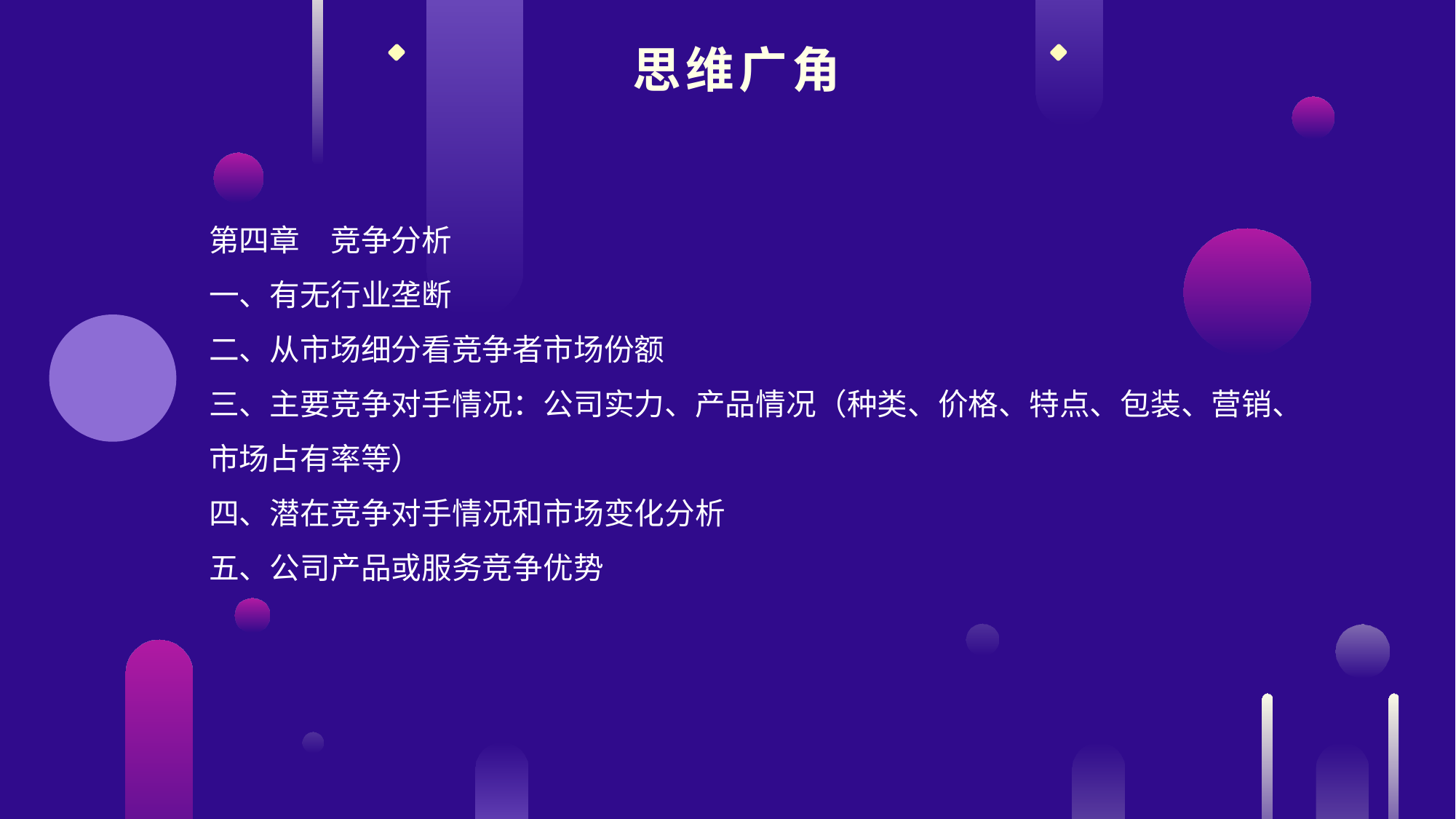

思维广角

第四章　竞争分析
一、有无行业垄断
二、从市场细分看竞争者市场份额
三、主要竞争对手情况：公司实力、产品情况（种类、价格、特点、包装、营销、
市场占有率等）
四、潜在竞争对手情况和市场变化分析
五、公司产品或服务竞争优势